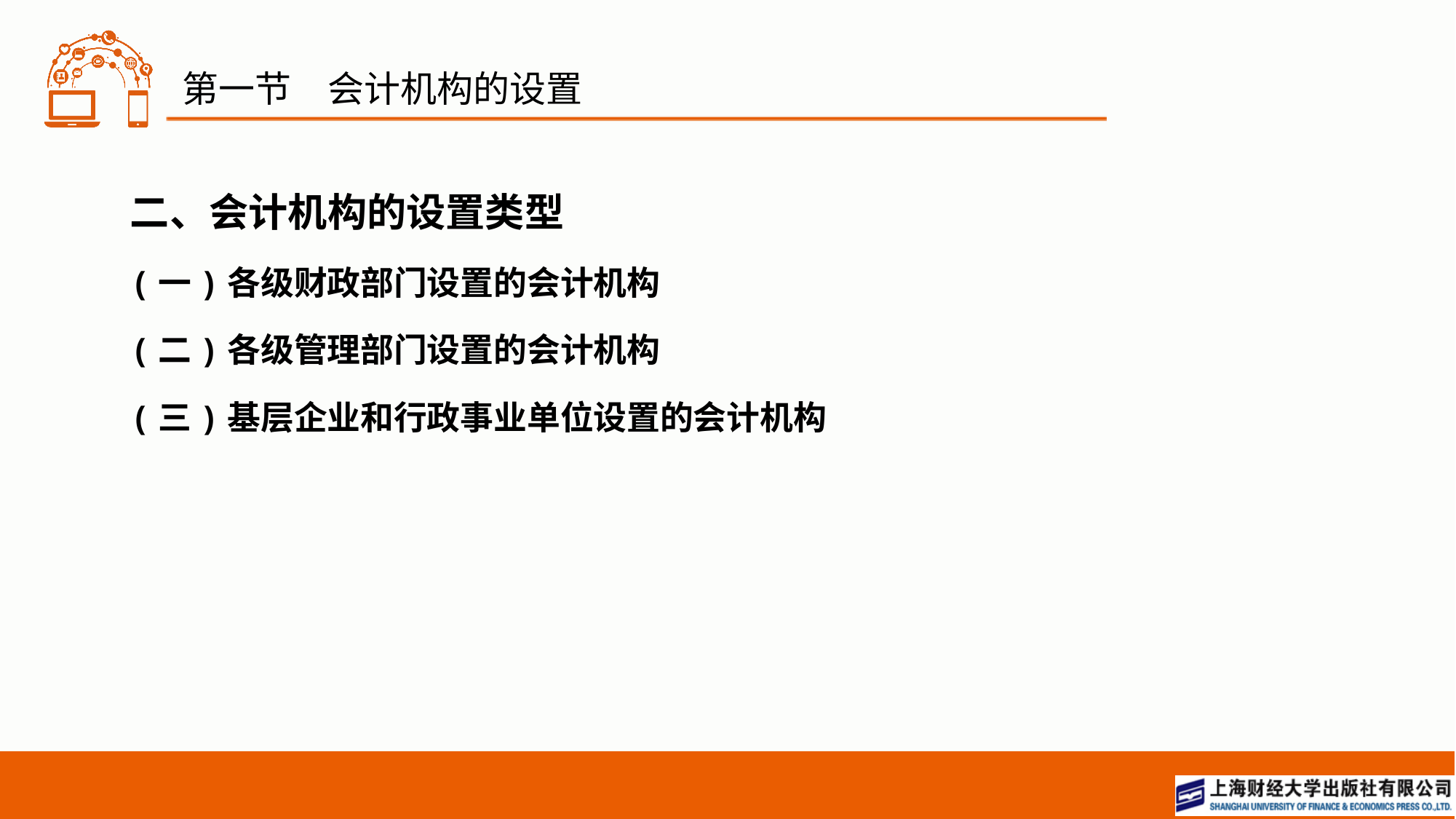

# 第一节　会计机构的设置
二、会计机构的设置类型
(一)各级财政部门设置的会计机构
(二)各级管理部门设置的会计机构
(三)基层企业和行政事业单位设置的会计机构